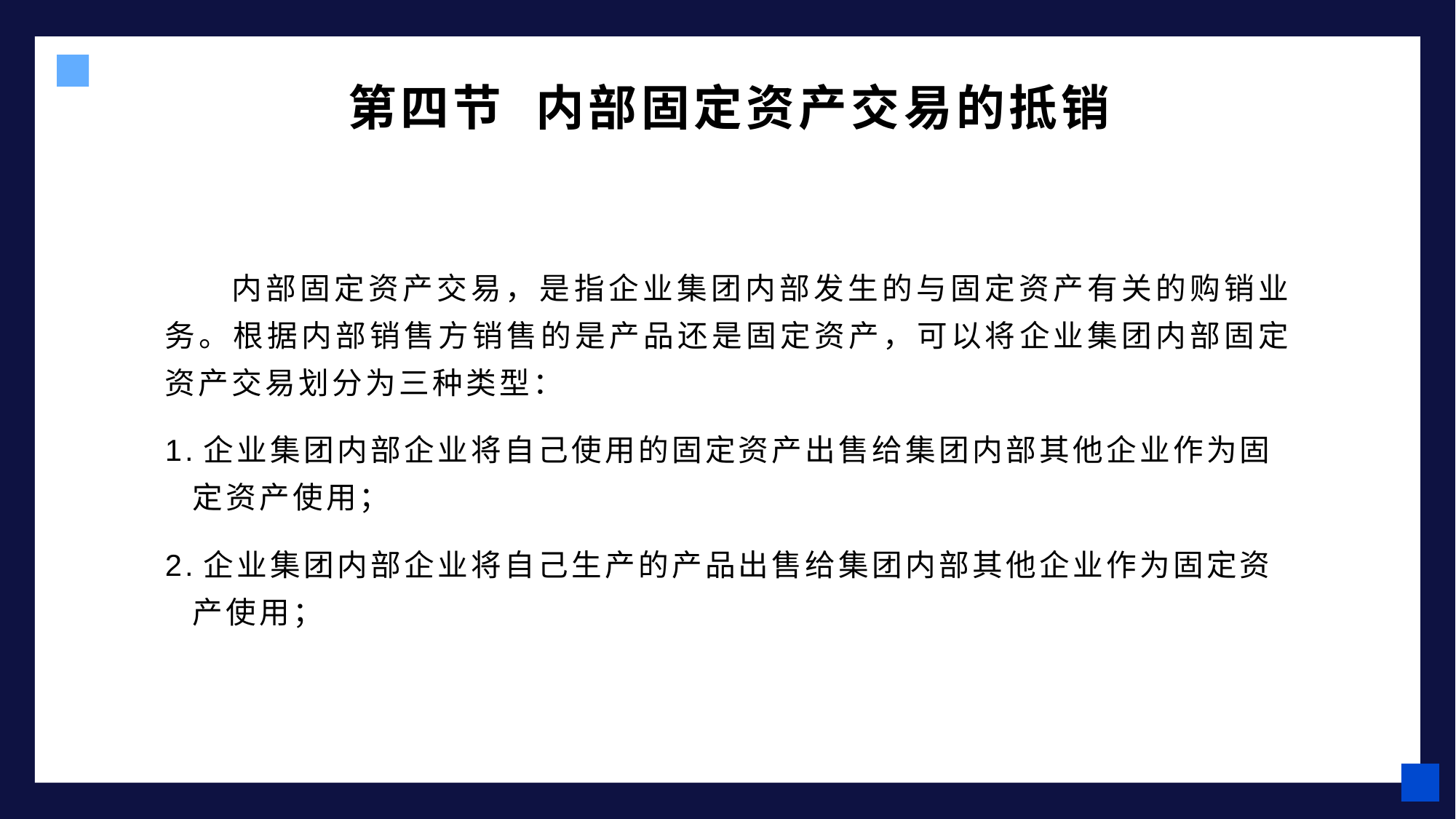

第四节  内部固定资产交易的抵销
内部固定资产交易，是指企业集团内部发生的与固定资产有关的购销业务。根据内部销售方销售的是产品还是固定资产，可以将企业集团内部固定资产交易划分为三种类型：
1.企业集团内部企业将自己使用的固定资产出售给集团内部其他企业作为固定资产使用；
2.企业集团内部企业将自己生产的产品出售给集团内部其他企业作为固定资产使用；